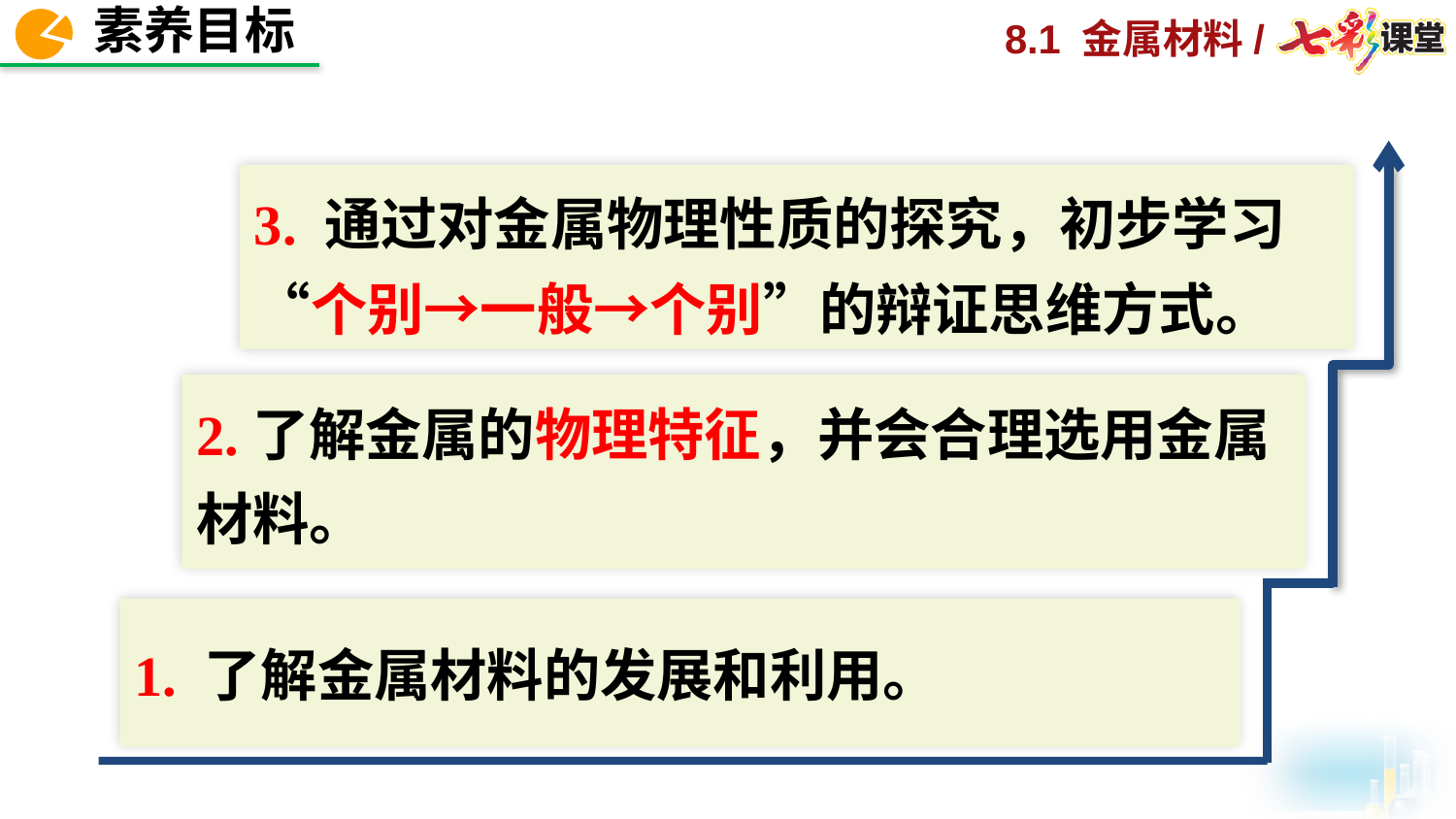

3. 通过对金属物理性质的探究，初步学习“个别→一般→个别”的辩证思维方式。
2.了解金属的物理特征，并会合理选用金属材料。
1. 了解金属材料的发展和利用。